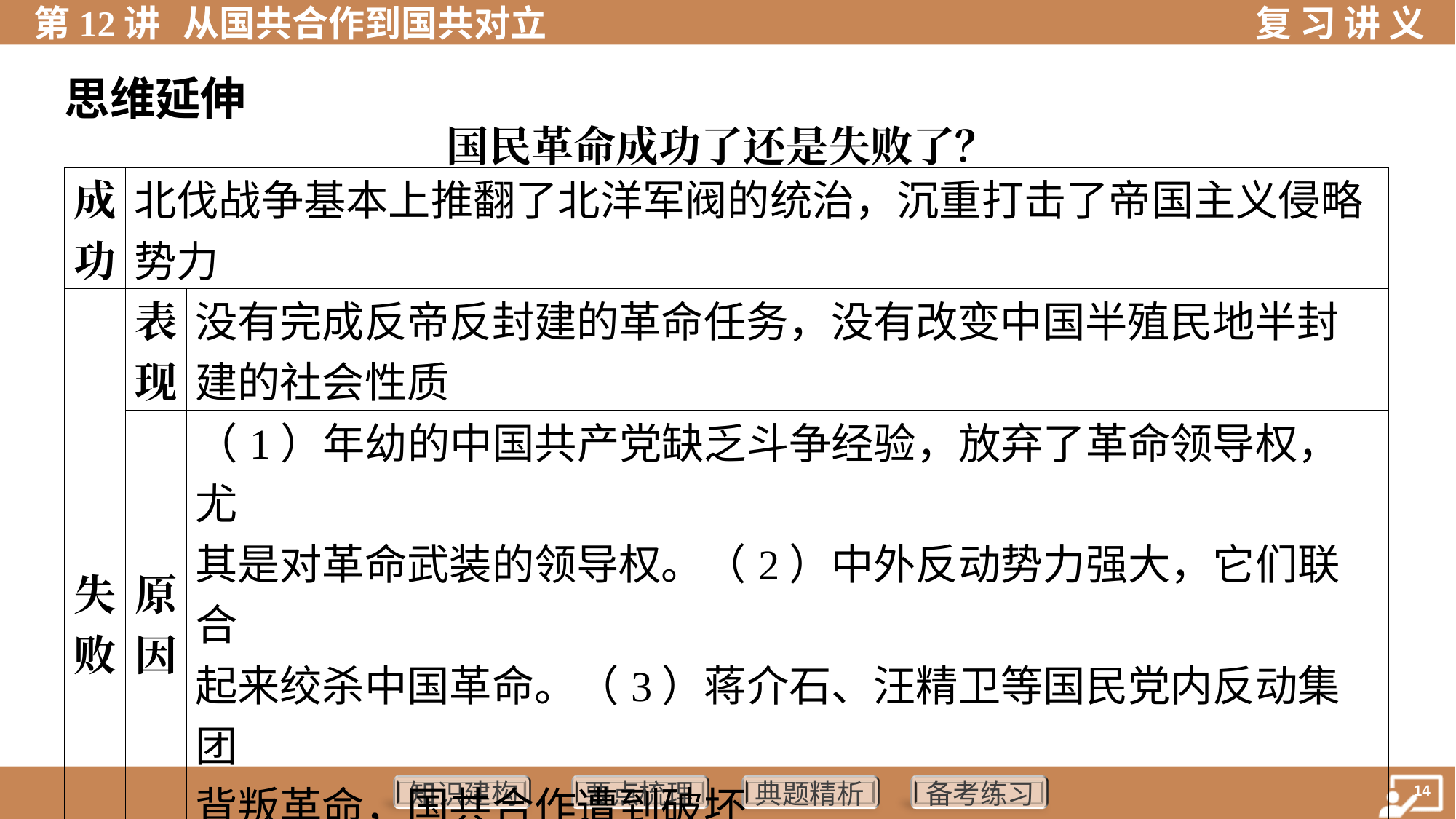

思维延伸
国民革命成功了还是失败了？
| 成 功 | 北伐战争基本上推翻了北洋军阀的统治，沉重打击了帝国主义侵略 势力 |  |
| --- | --- | --- |
| 失 败 | 表 现 | 没有完成反帝反封建的革命任务，没有改变中国半殖民地半封 建的社会性质 |
|  | 原 因 | （1）年幼的中国共产党缺乏斗争经验，放弃了革命领导权，尤 其是对革命武装的领导权。（2）中外反动势力强大，它们联合 起来绞杀中国革命。（3）蒋介石、汪精卫等国民党内反动集团 背叛革命，国共合作遭到破坏 |
|  | 教 训 | 必须坚持无产阶级对革命的领导权，独立掌握革命武装力量， 坚持武装斗争 |